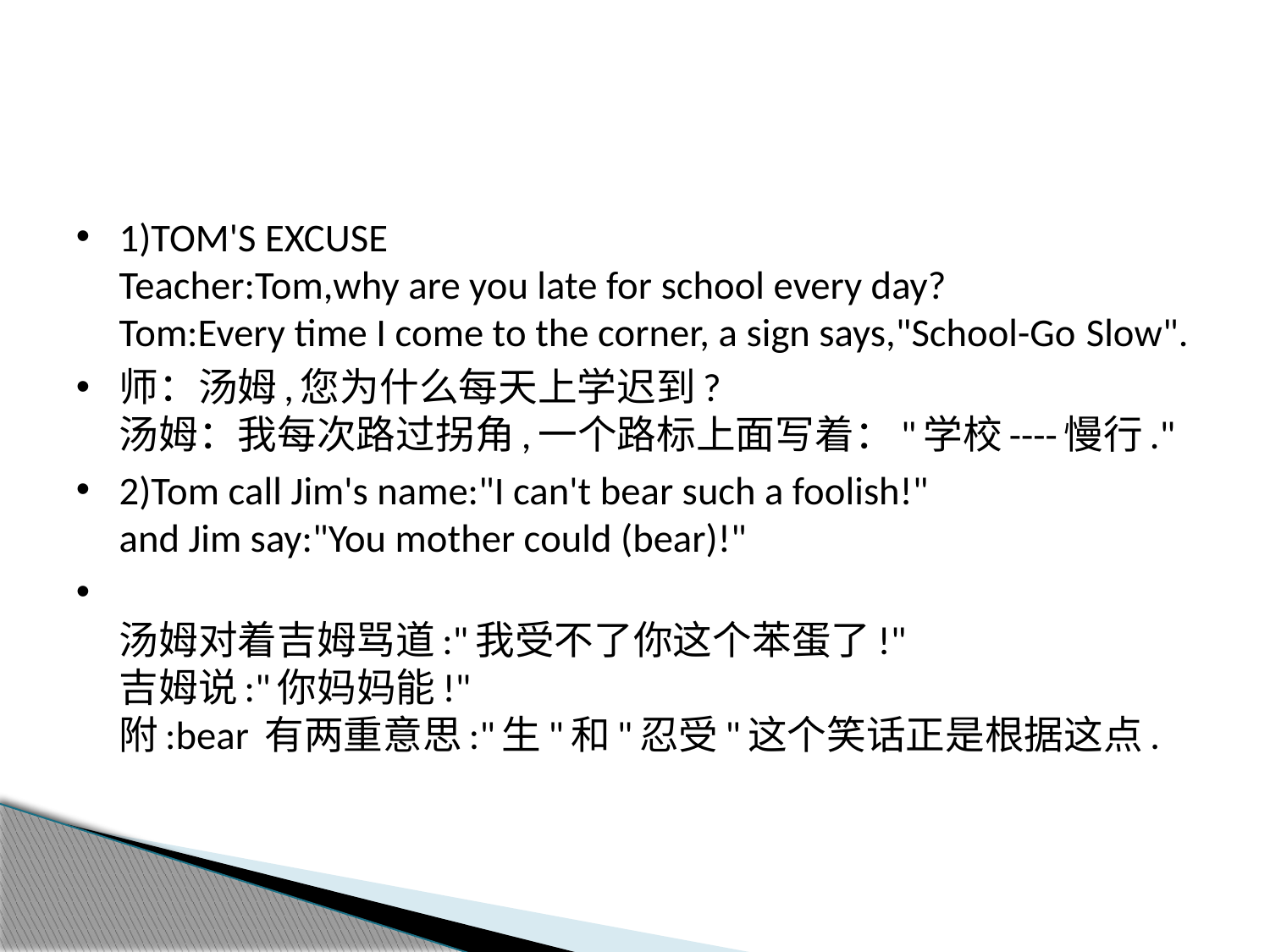

#
1)TOM'S EXCUSE 
Teacher:Tom,why are you late for school every day?
Tom:Every time I come to the corner, a sign says,"School-Go Slow".
师：汤姆,您为什么每天上学迟到?
汤姆：我每次路过拐角,一个路标上面写着："学校----慢行."
2)Tom call Jim's name:"I can't bear such a foolish!" 
and Jim say:"You mother could (bear)!"
汤姆对着吉姆骂道:"我受不了你这个苯蛋了!" 
吉姆说:"你妈妈能!" 
附:bear 有两重意思:"生"和"忍受"这个笑话正是根据这点.